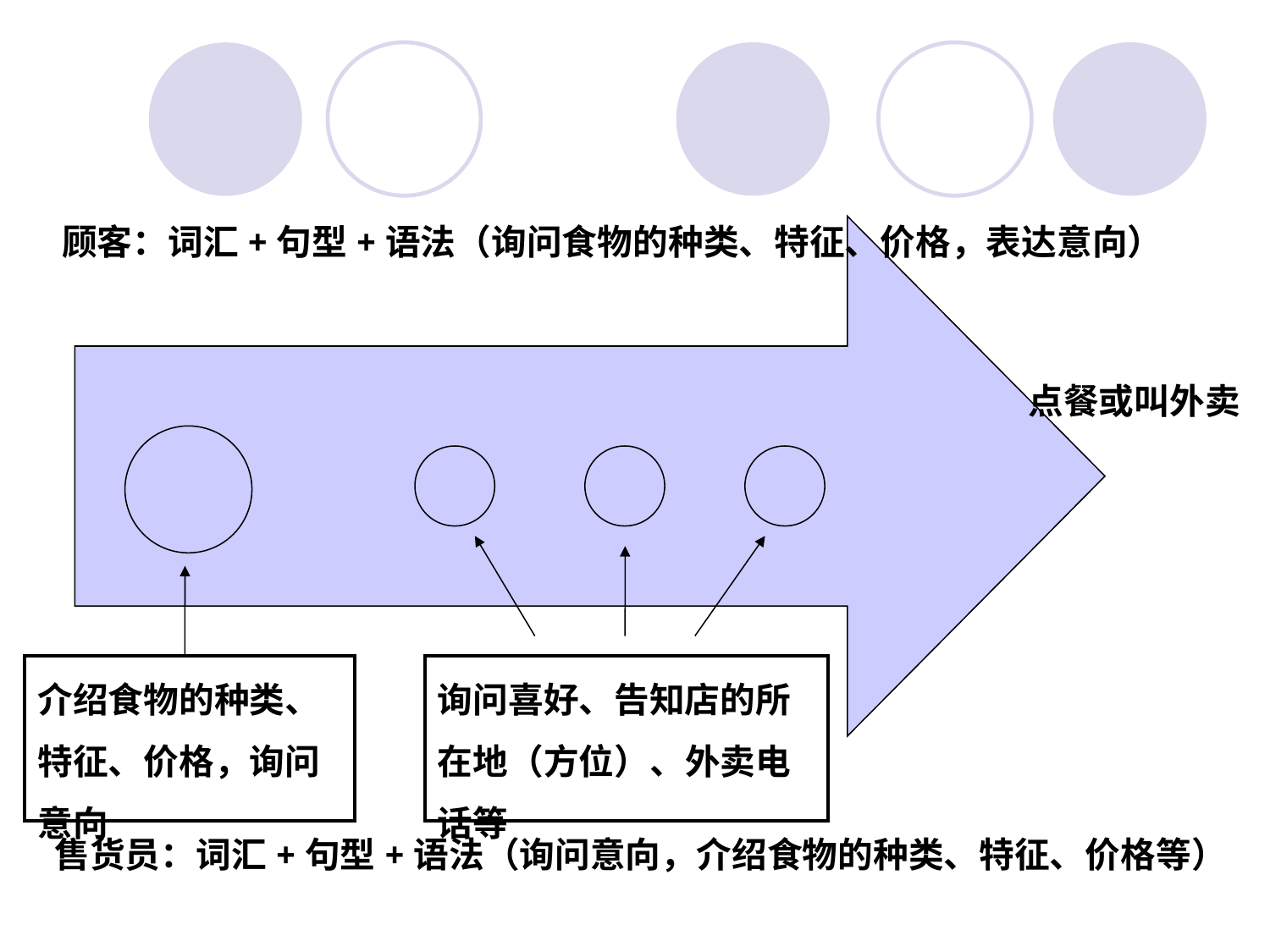

顾客：词汇+句型+语法（询问食物的种类、特征、价格，表达意向）

点餐或叫外卖

| 介绍食物的种类、特征、价格，询问意向 |
| --- |
| 询问喜好、告知店的所在地（方位）、外卖电话等 |
| --- |
售货员：词汇+句型+语法（询问意向，介绍食物的种类、特征、价格等）